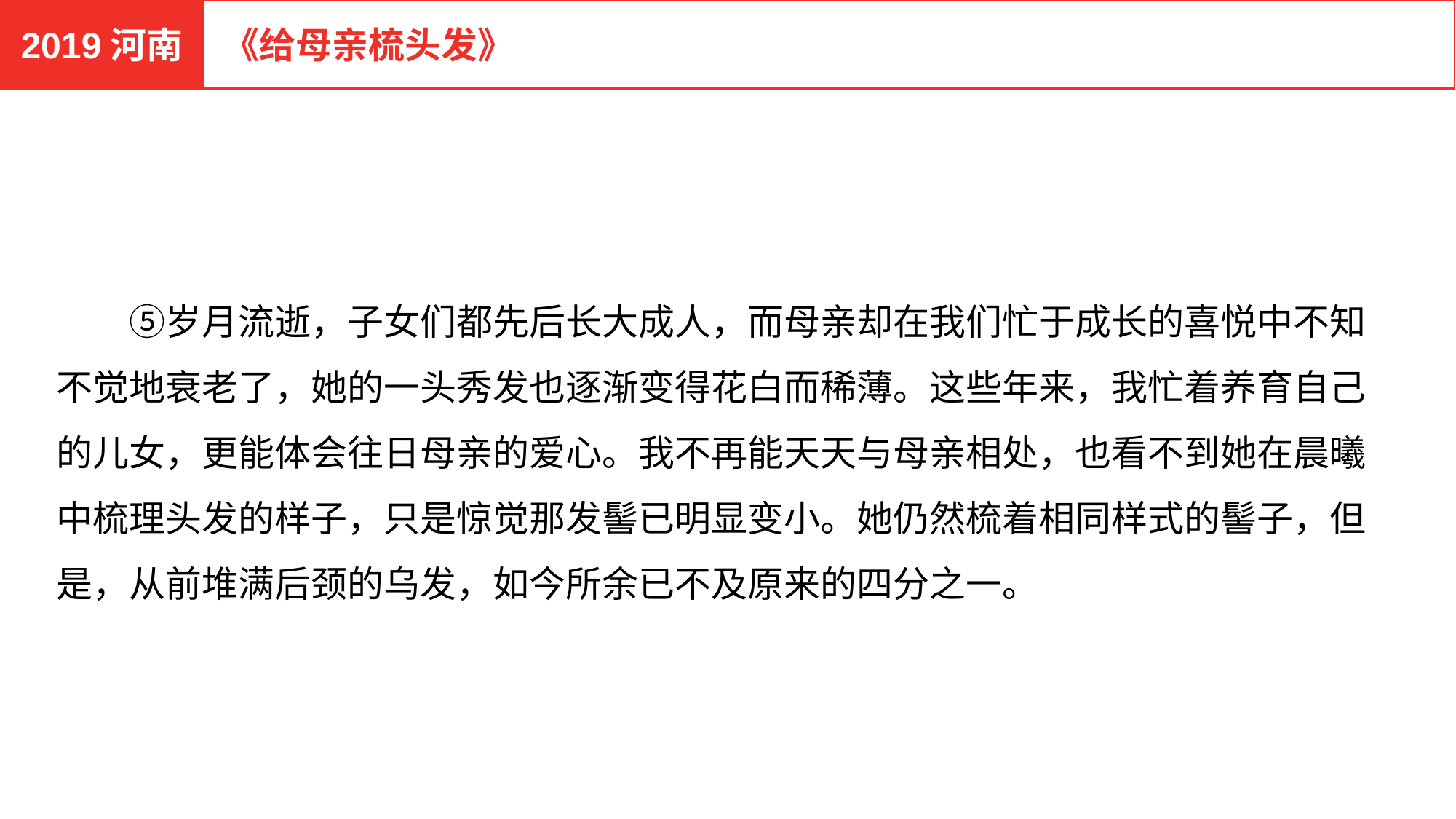

2019河南
《给母亲梳头发》
　　⑤岁月流逝，子女们都先后长大成人，而母亲却在我们忙于成长的喜悦中不知不觉地衰老了，她的一头秀发也逐渐变得花白而稀薄。这些年来，我忙着养育自己的儿女，更能体会往日母亲的爱心。我不再能天天与母亲相处，也看不到她在晨曦中梳理头发的样子，只是惊觉那发髻已明显变小。她仍然梳着相同样式的髻子，但是，从前堆满后颈的乌发，如今所余已不及原来的四分之一。